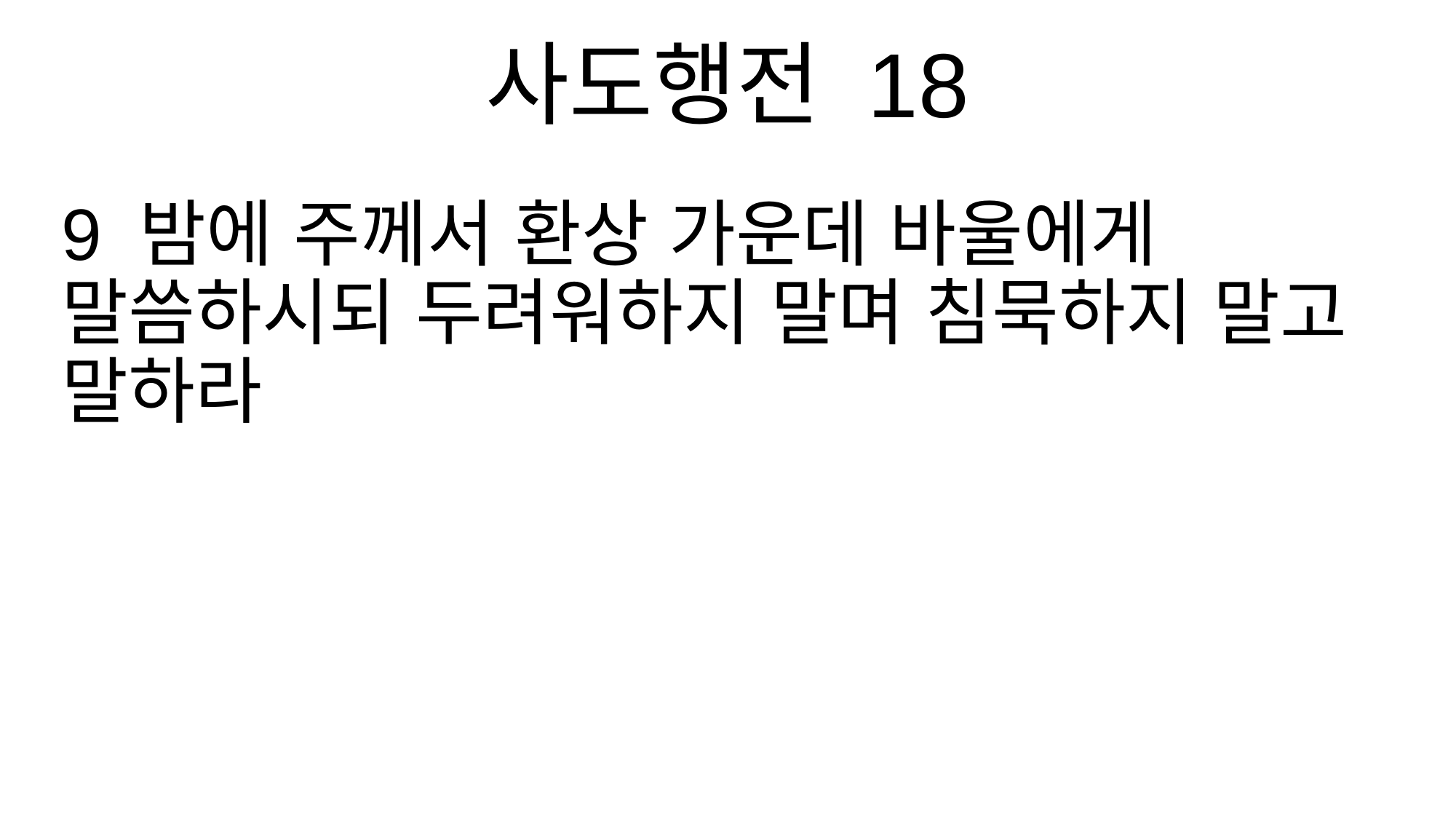

사도행전 18
9 밤에 주께서 환상 가운데 바울에게 말씀하시되 두려워하지 말며 침묵하지 말고 말하라